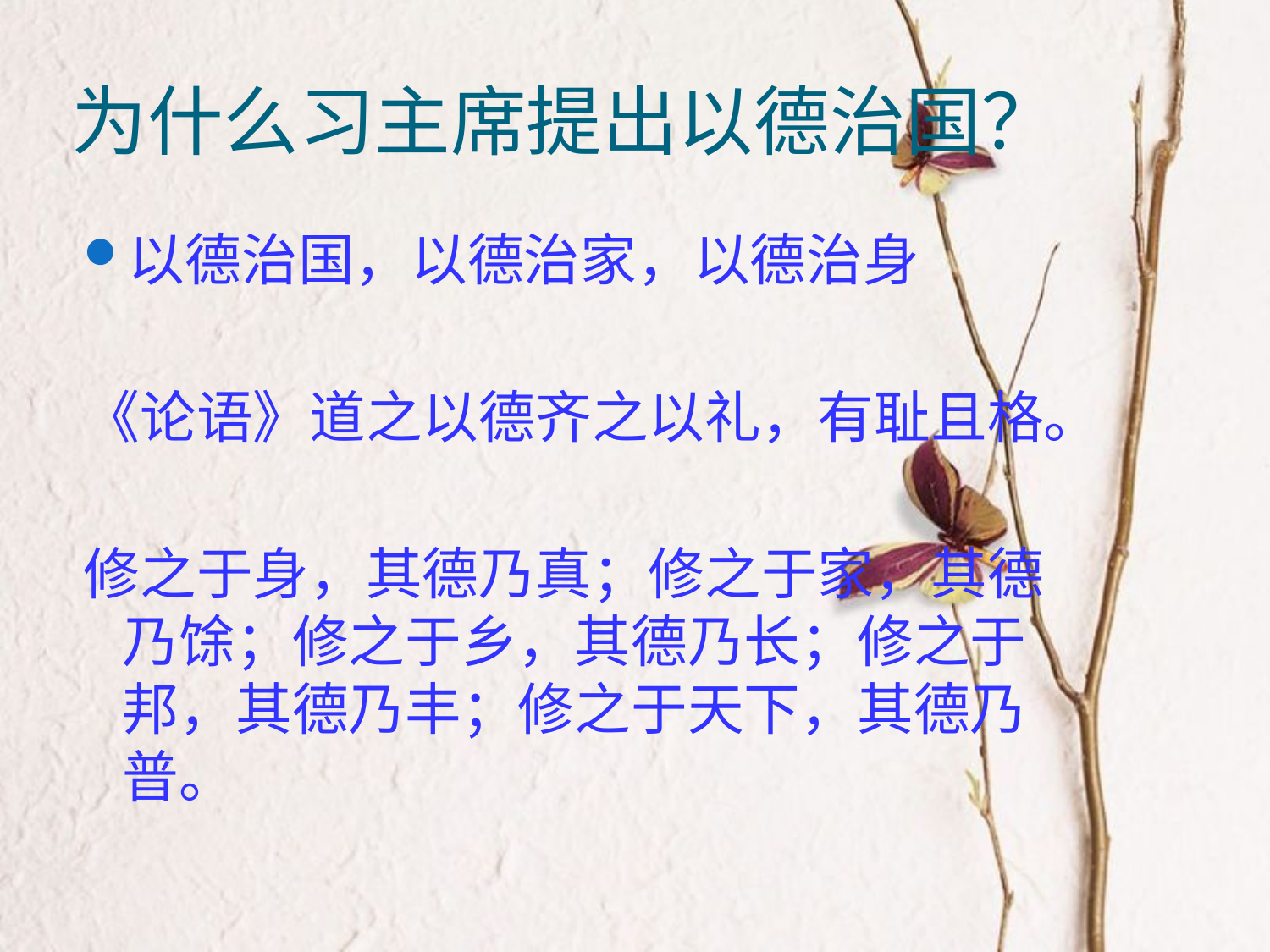

# 为什么习主席提出以德治国？
以德治国，以德治家，以德治身

《论语》道之以德齐之以礼，有耻且格。

修之于身，其德乃真；修之于家，其德乃馀；修之于乡，其德乃长；修之于邦，其德乃丰；修之于天下，其德乃普。